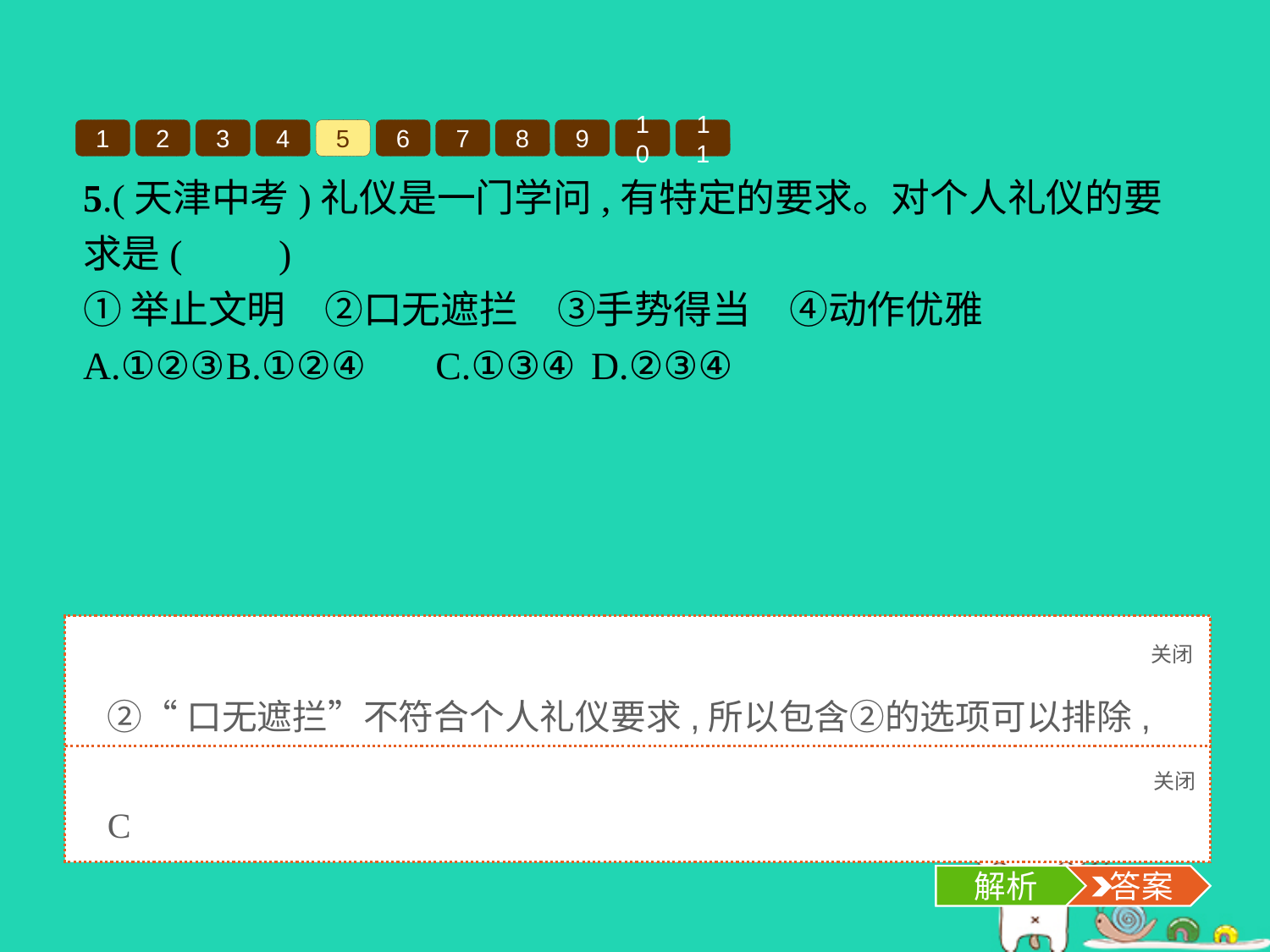

1
2
3
4
5
6
7
8
9
10
11
5.(天津中考)礼仪是一门学问,有特定的要求。对个人礼仪的要求是(　　)
①举止文明　②口无遮拦　③手势得当　④动作优雅
A.①②③	B.①②④	C.①③④	D.②③④

关闭
解析

②“口无遮拦”不符合个人礼仪要求,所以包含②的选项可以排除,只有C项是正确的选项。

关闭
解析
  答案

C
解析
  答案